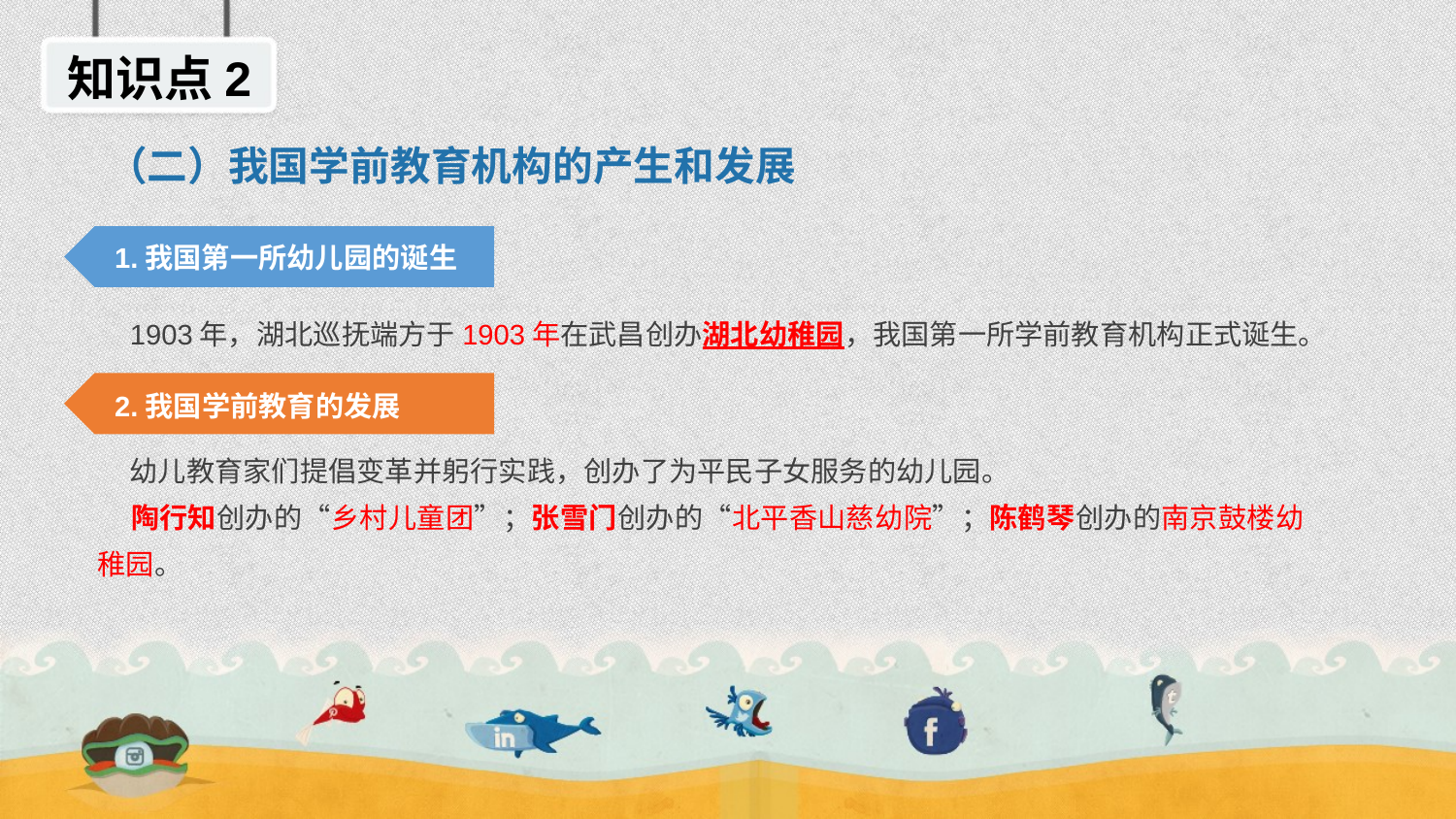

知识点2
（二）我国学前教育机构的产生和发展

1.我国第一所幼儿园的诞生
    1903年，湖北巡抚端方于1903年在武昌创办湖北幼稚园，我国第一所学前教育机构正式诞生。

2.我国学前教育的发展
    幼儿教育家们提倡变革并躬行实践，创办了为平民子女服务的幼儿园。
    陶行知创办的“乡村儿童团”；张雪门创办的“北平香山慈幼院”；陈鹤琴创办的南京鼓楼幼稚园。